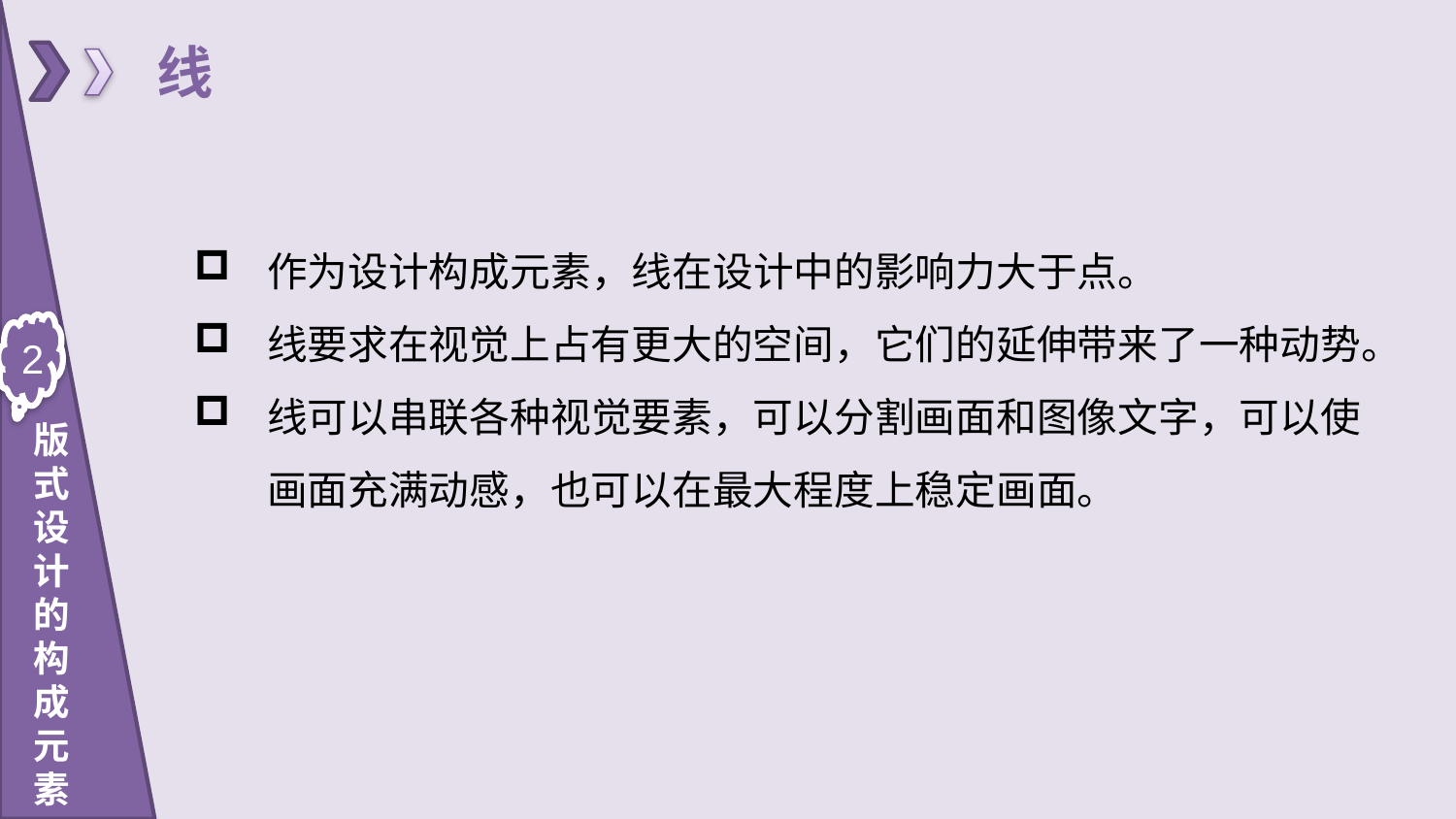

版式设计的构成元素
线

作为设计构成元素，线在设计中的影响力大于点。
线要求在视觉上占有更大的空间，它们的延伸带来了一种动势。
线可以串联各种视觉要素，可以分割画面和图像文字，可以使画面充满动感，也可以在最大程度上稳定画面。
2